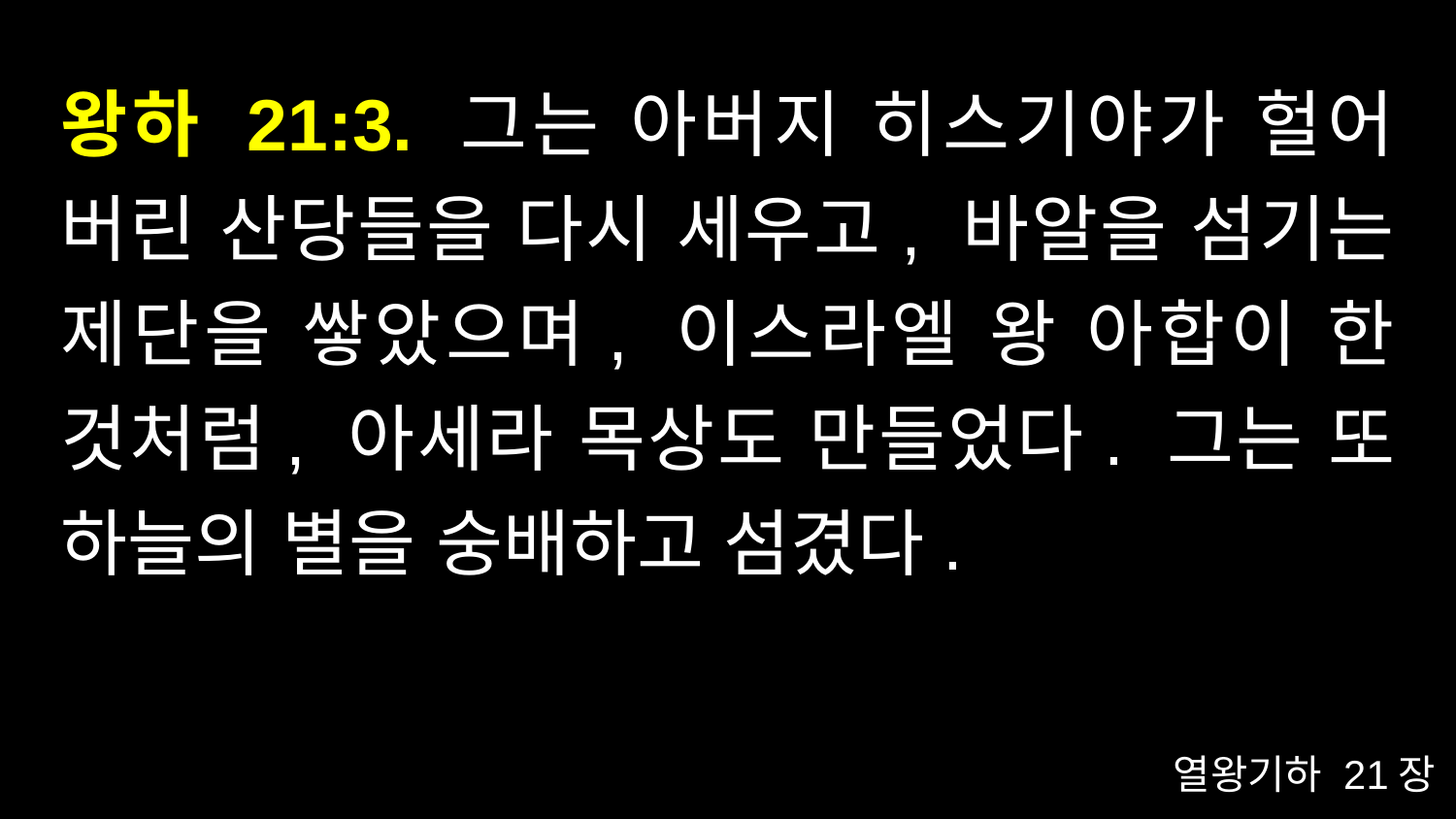

# 왕하 21:3. 그는 아버지 히스기야가 헐어 버린 산당들을 다시 세우고, 바알을 섬기는 제단을 쌓았으며, 이스라엘 왕 아합이 한 것처럼, 아세라 목상도 만들었다. 그는 또 하늘의 별을 숭배하고 섬겼다.
열왕기하 21장